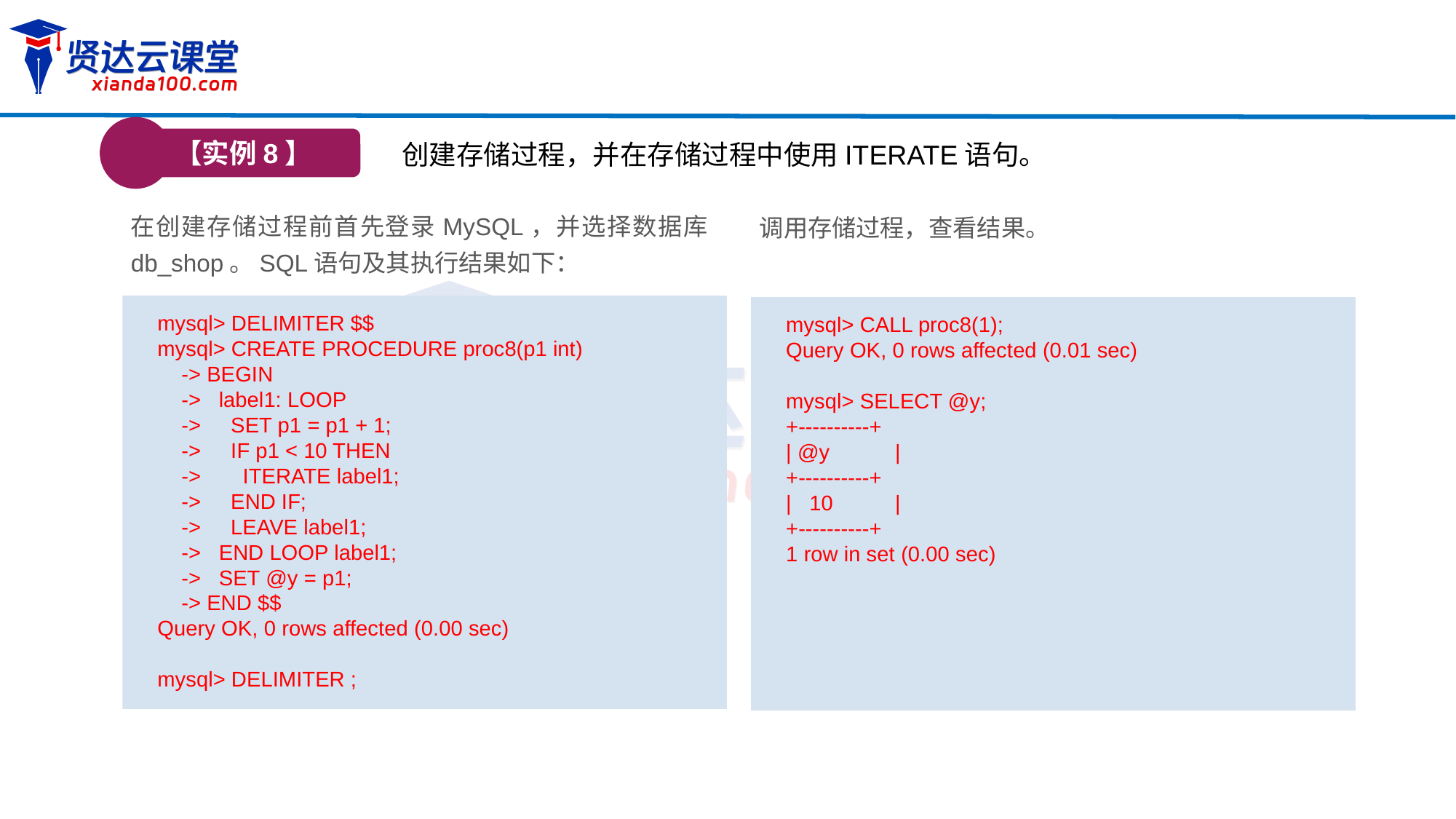

【实例8】
创建存储过程，并在存储过程中使用ITERATE语句。
在创建存储过程前首先登录MySQL，并选择数据库db_shop。SQL语句及其执行结果如下：
调用存储过程，查看结果。

mysql> DELIMITER $$
mysql> CREATE PROCEDURE proc8(p1 int)
    -> BEGIN
    ->   label1: LOOP
    ->     SET p1 = p1 + 1;
    ->     IF p1 < 10 THEN
    ->       ITERATE label1;
    ->     END IF;
    ->     LEAVE label1;
    ->   END LOOP label1;
    ->   SET @y = p1;
    -> END $$
Query OK, 0 rows affected (0.00 sec)

mysql> DELIMITER ;
mysql> CALL proc8(1);
Query OK, 0 rows affected (0.01 sec)

mysql> SELECT @y;
+----------+
| @y   	|
+----------+
|   10 	|
+----------+
1 row in set (0.00 sec)